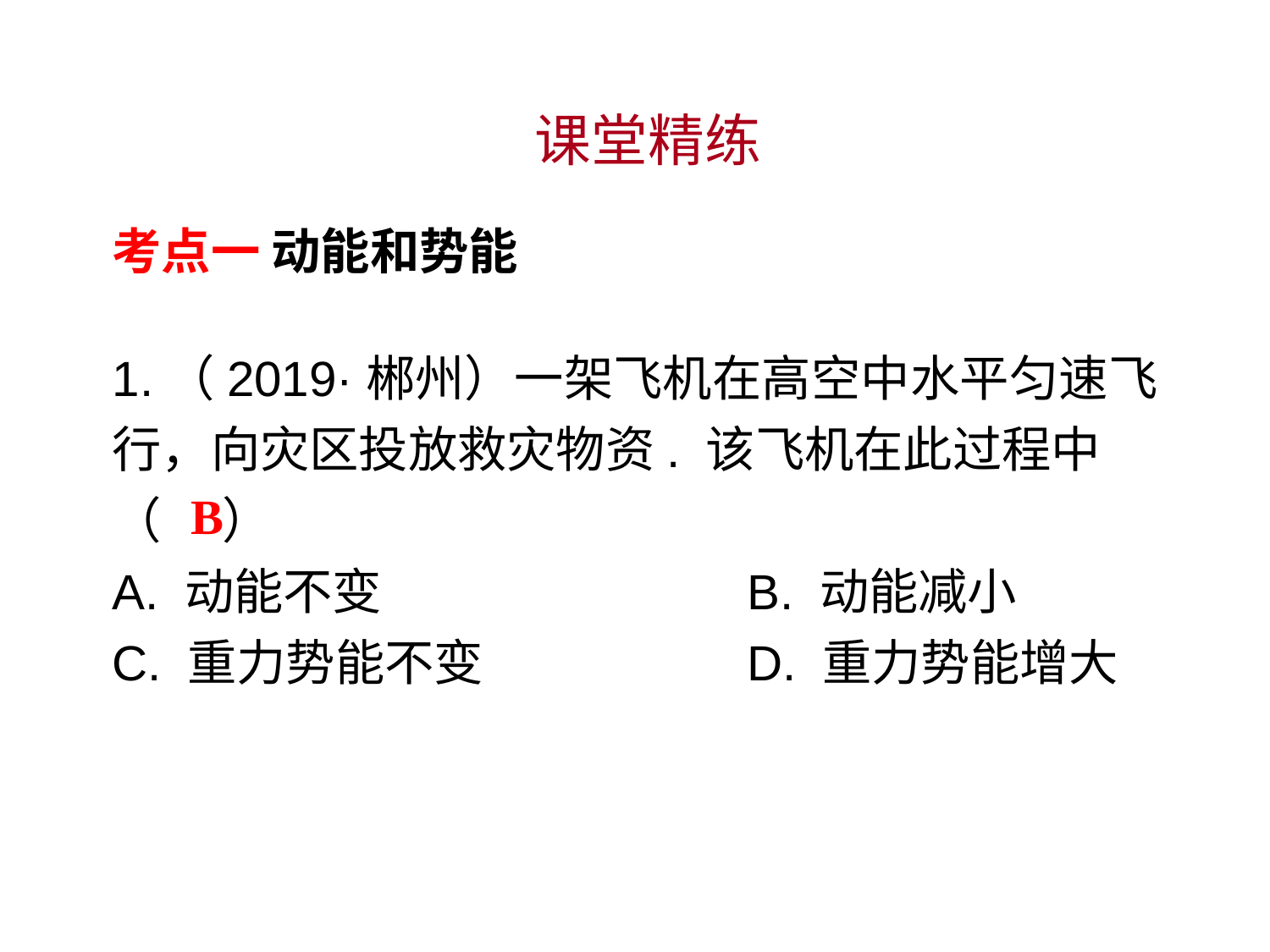

课堂精练
考点一 动能和势能
1.（2019·郴州）一架飞机在高空中水平匀速飞行，向灾区投放救灾物资. 该飞机在此过程中
（　 ）
A. 动能不变			B. 动能减小
C. 重力势能不变			D. 重力势能增大
B